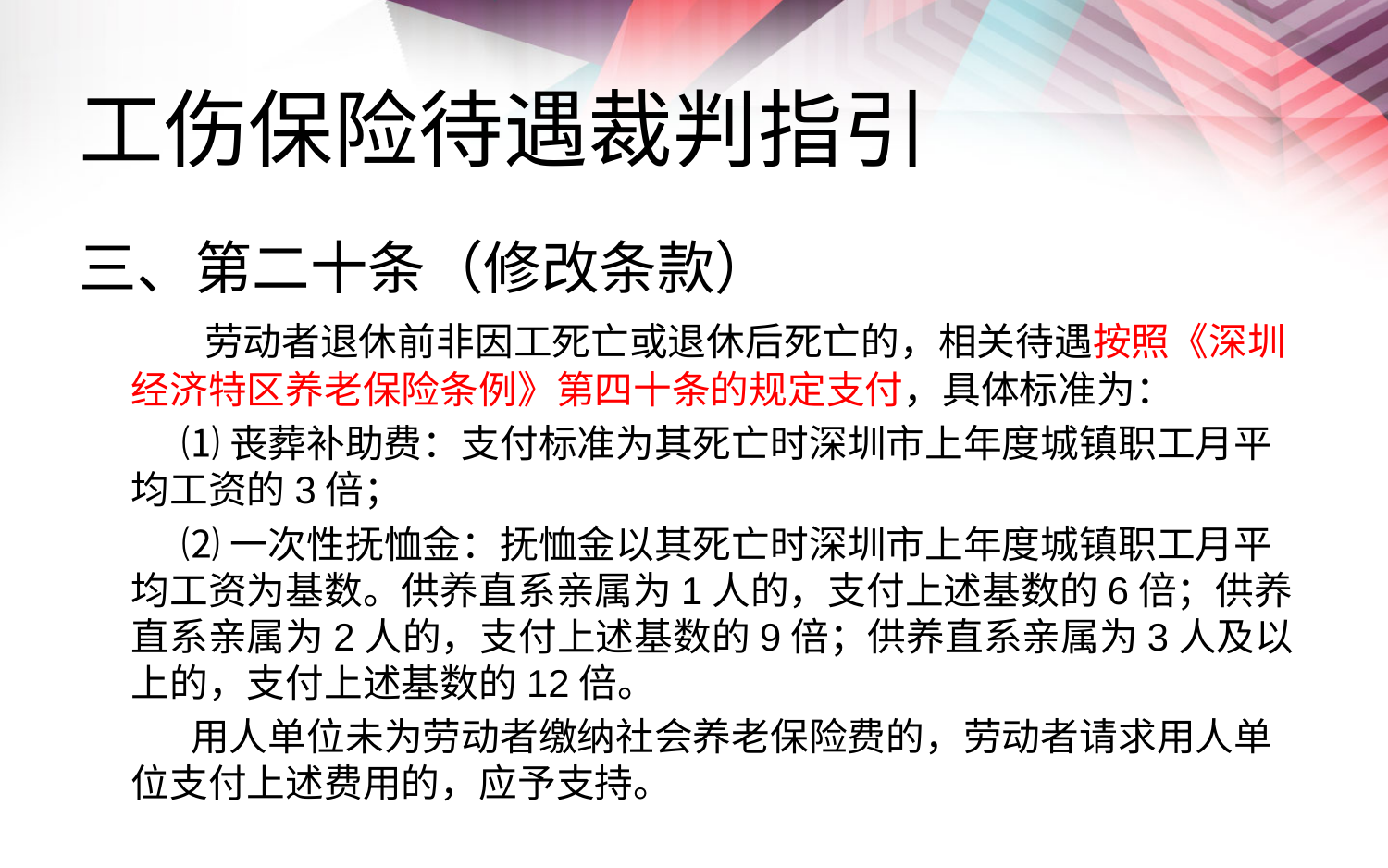

# 工伤保险待遇裁判指引
三、第二十条（修改条款）
           劳动者退休前非因工死亡或退休后死亡的，相关待遇按照《深圳经济特区养老保险条例》第四十条的规定支付，具体标准为：
            ⑴丧葬补助费：支付标准为其死亡时深圳市上年度城镇职工月平均工资的3倍；
            ⑵一次性抚恤金：抚恤金以其死亡时深圳市上年度城镇职工月平均工资为基数。供养直系亲属为1人的，支付上述基数的6倍；供养直系亲属为2人的，支付上述基数的9倍；供养直系亲属为3人及以上的，支付上述基数的12倍。
            用人单位未为劳动者缴纳社会养老保险费的，劳动者请求用人单位支付上述费用的，应予支持。